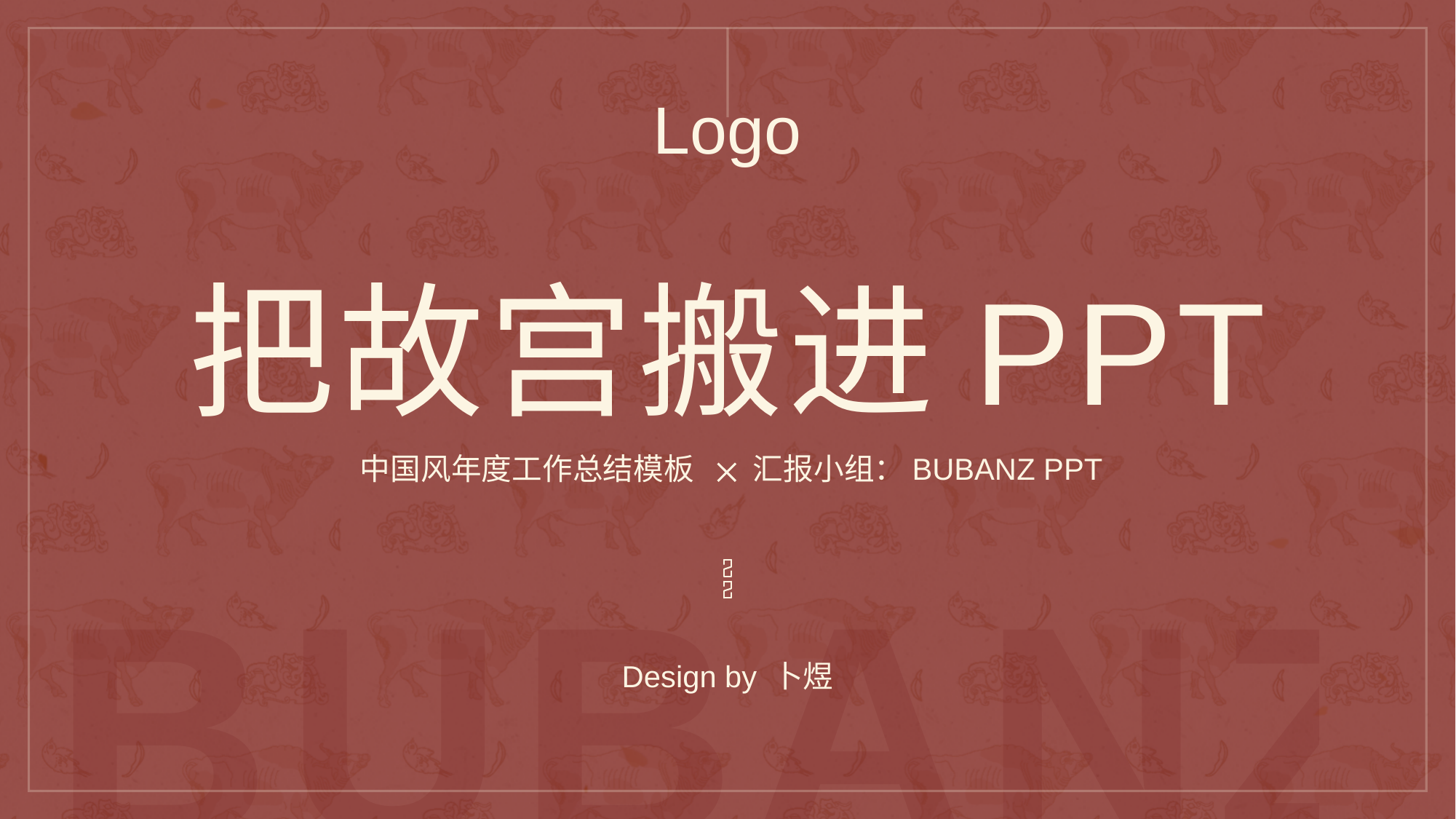

Logo
把故宫搬进PPT
中国风年度工作总结模板
汇报小组：BUBANZ PPT
BUBANZ
Design by 卜煜